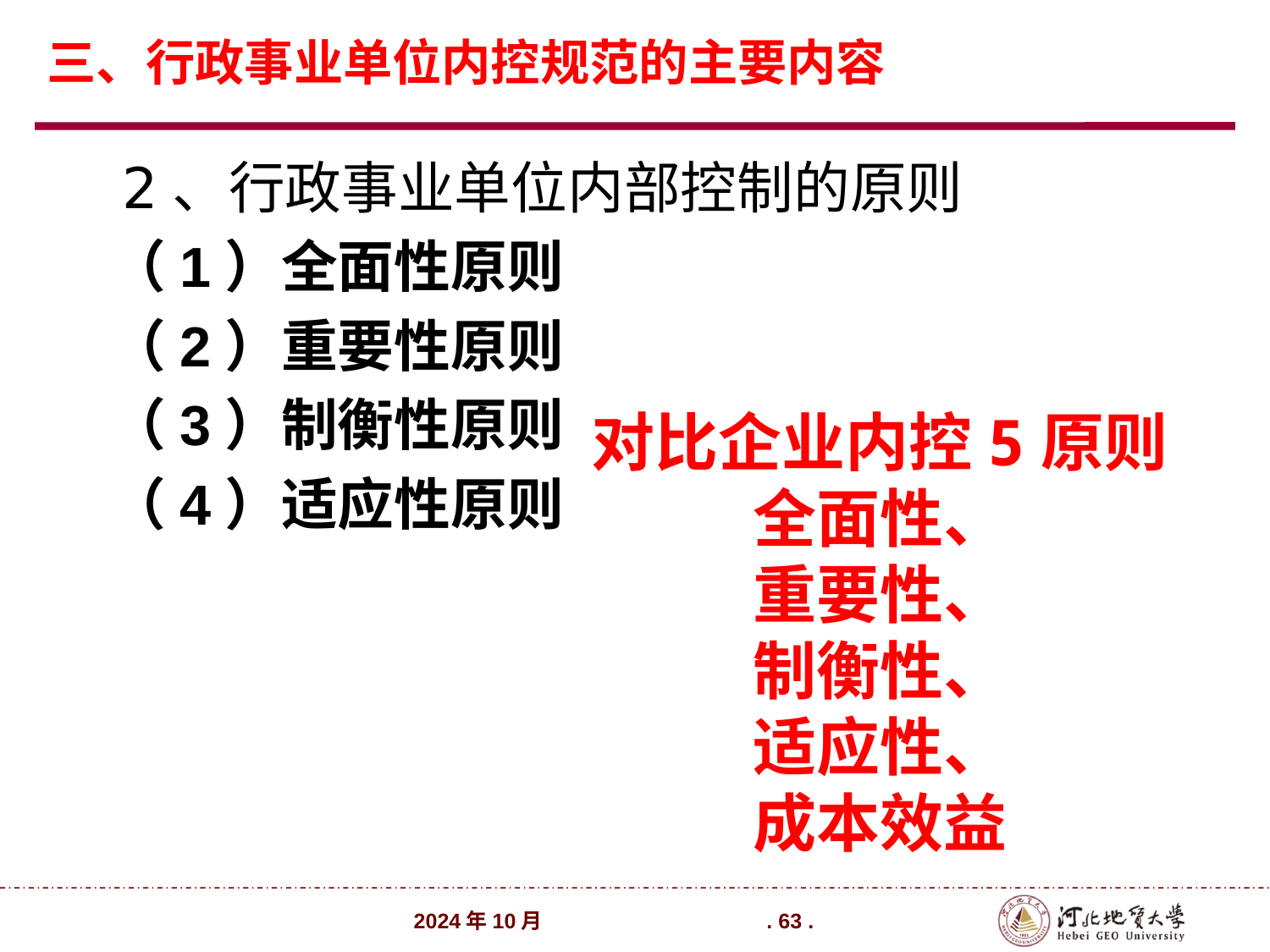

# 三、行政事业单位内控规范的主要内容
2、行政事业单位内部控制的原则
（1）全面性原则
（2）重要性原则
（3）制衡性原则
（4）适应性原则

对比企业内控5原则
全面性、
重要性、
制衡性、
适应性、
成本效益
2024年10月                                             . 63 .